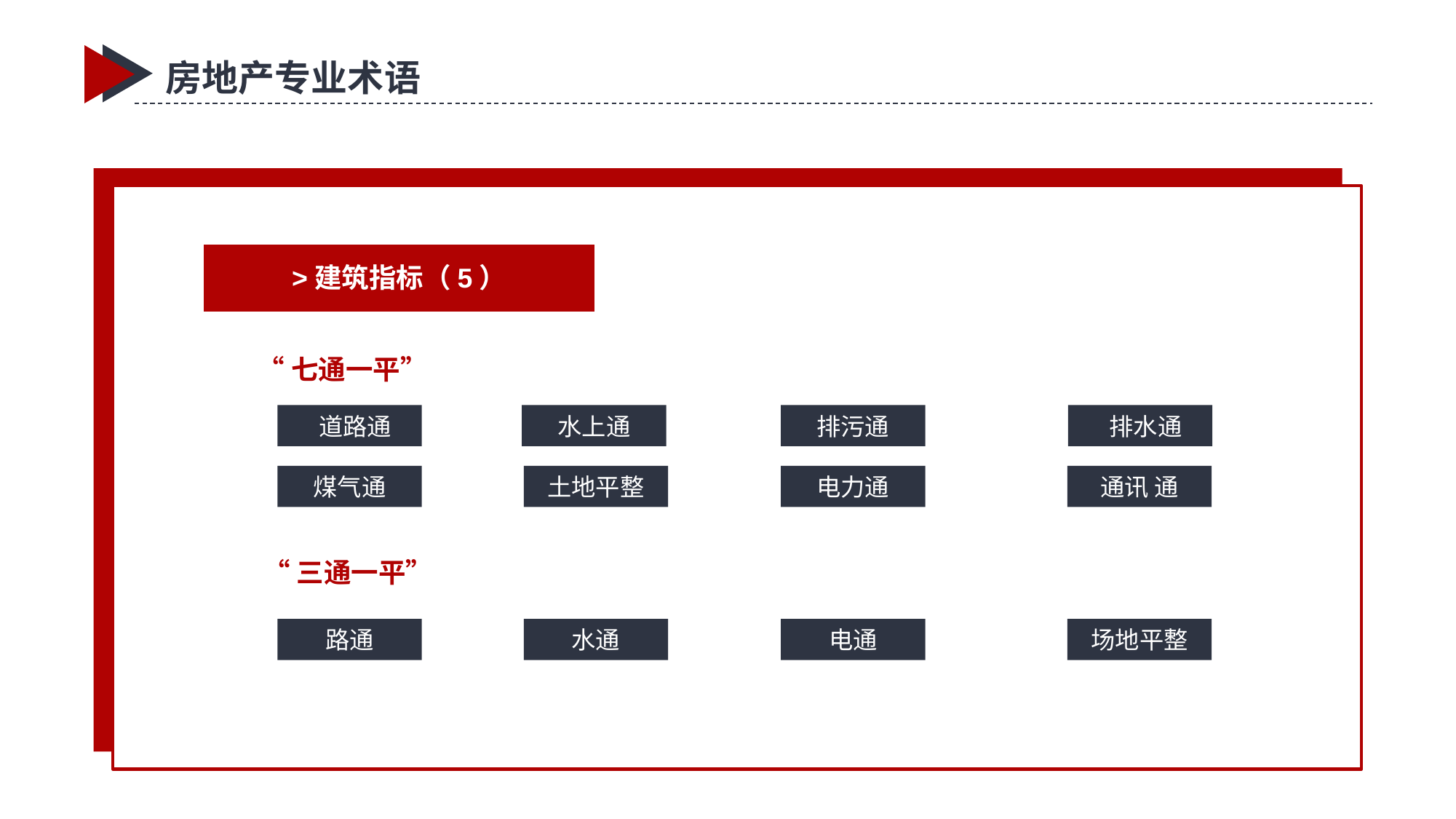

房地产专业术语

>建筑指标（5）
“七通一平”
 道路通
水上通
排污通
 排水通
煤气通
土地平整
电力通
通讯 通
“三通一平”
路通
水通
电通
场地平整